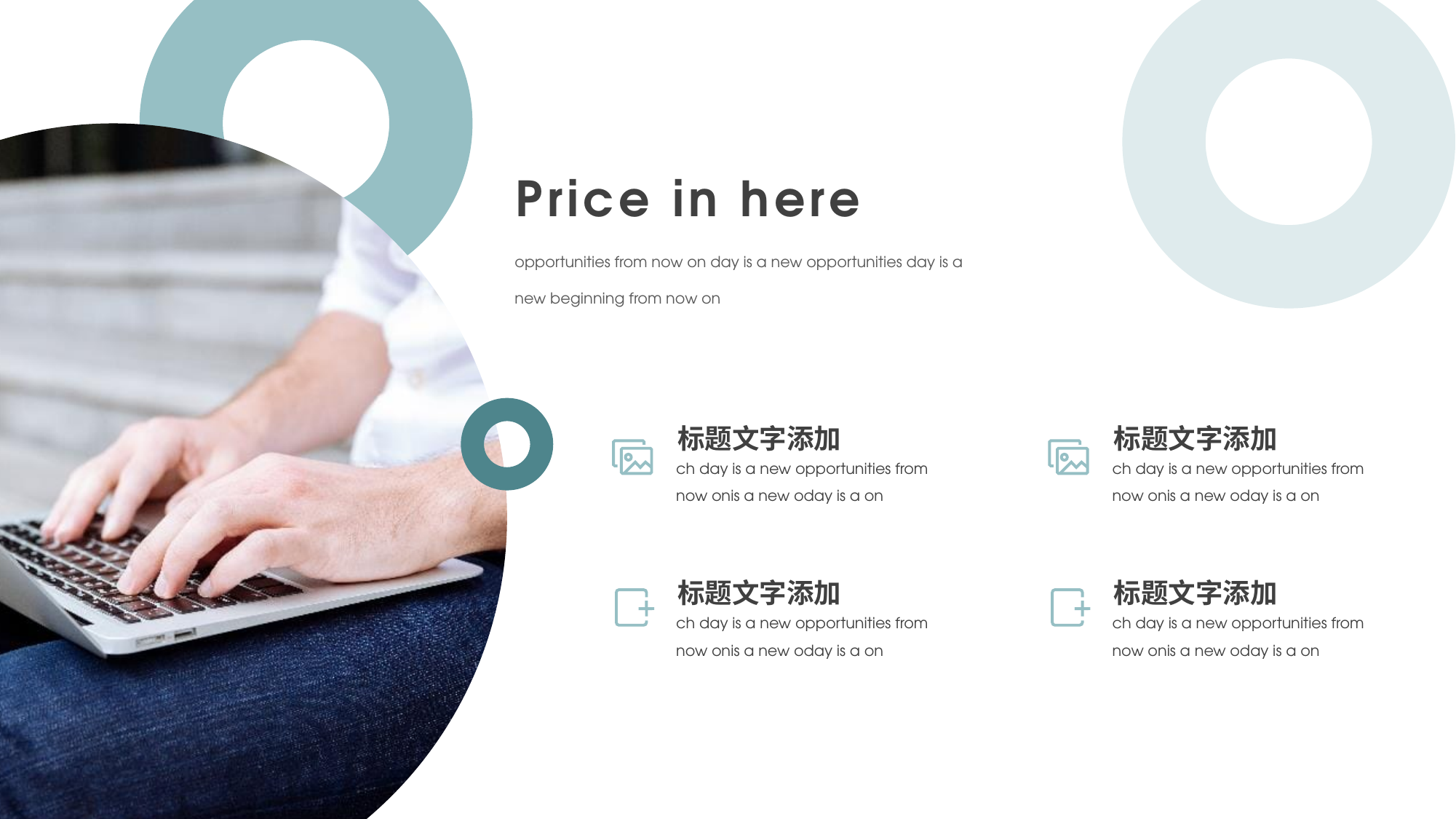

Price in here
opportunities from now on day is a new opportunities day is a new beginning from now on

标题文字添加
标题文字添加

ch day is a new opportunities from now onis a new oday is a on
ch day is a new opportunities from now onis a new oday is a on
标题文字添加
标题文字添加

ch day is a new opportunities from now onis a new oday is a on
ch day is a new opportunities from now onis a new oday is a on